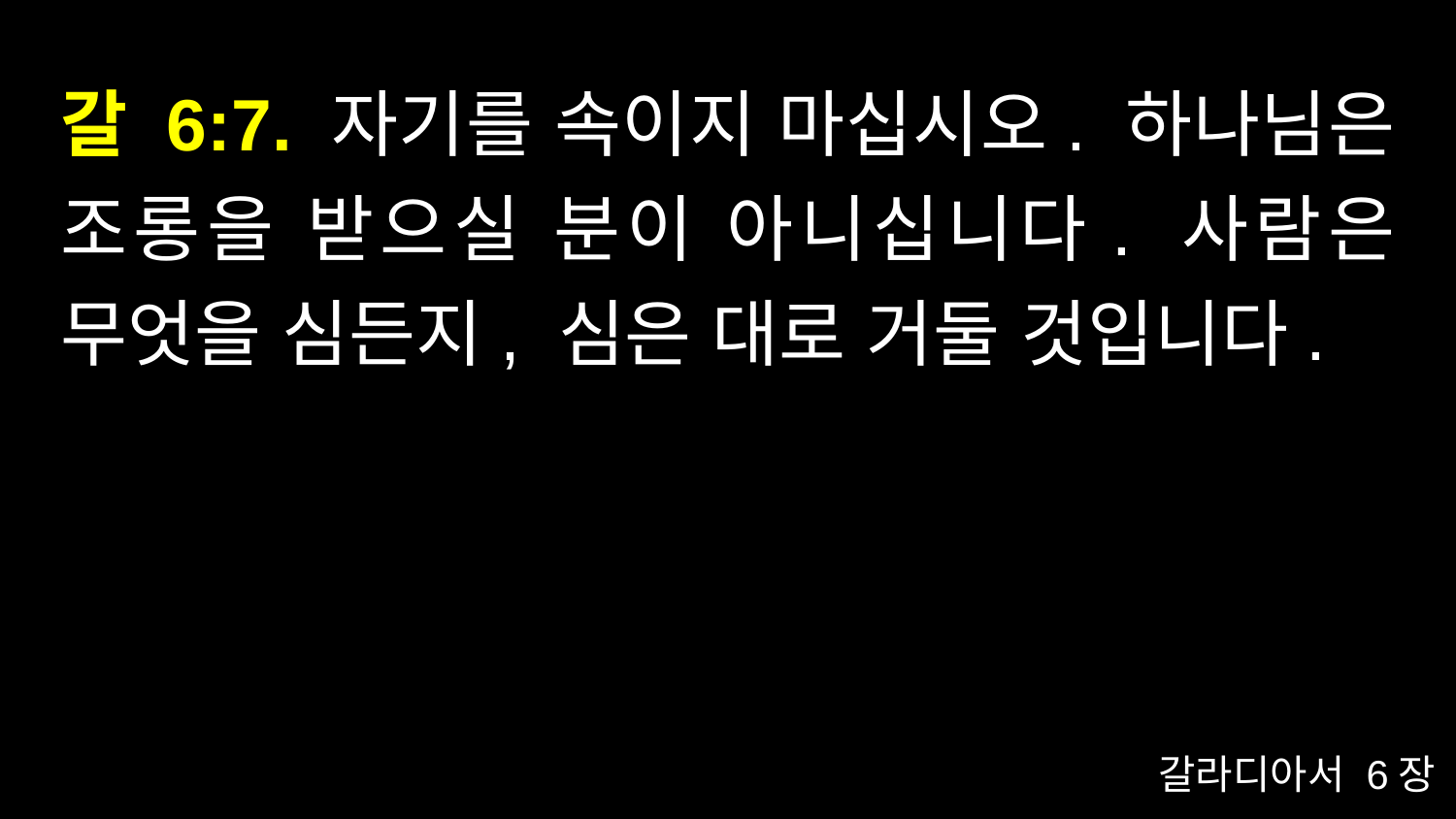

# 갈 6:7. 자기를 속이지 마십시오. 하나님은 조롱을 받으실 분이 아니십니다. 사람은 무엇을 심든지, 심은 대로 거둘 것입니다.
갈라디아서 6장